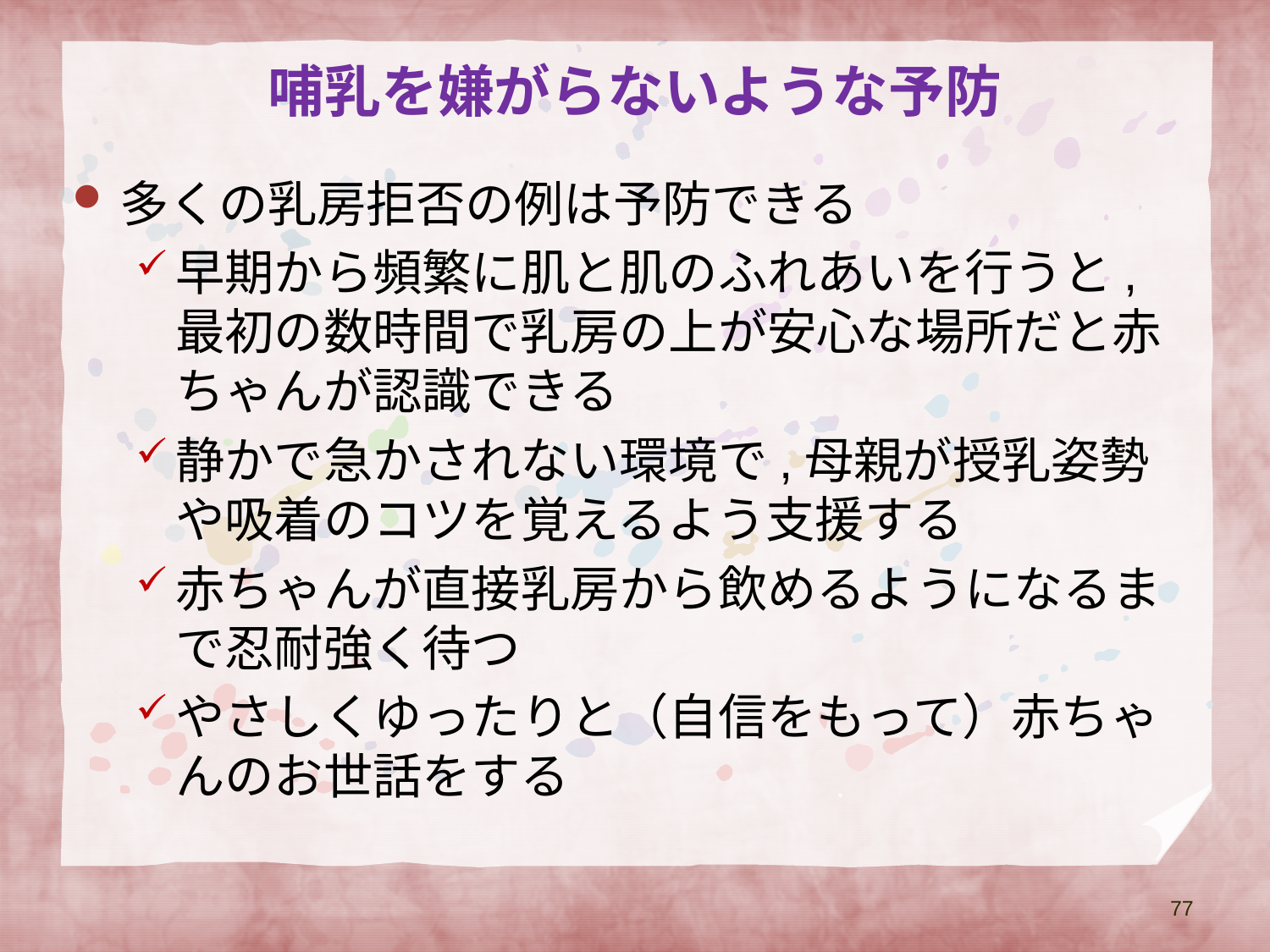

# 哺乳を嫌がらないような予防
多くの乳房拒否の例は予防できる
早期から頻繁に肌と肌のふれあいを行うと,最初の数時間で乳房の上が安心な場所だと赤ちゃんが認識できる
静かで急かされない環境で,母親が授乳姿勢や吸着のコツを覚えるよう支援する
赤ちゃんが直接乳房から飲めるようになるまで忍耐強く待つ
やさしくゆったりと（自信をもって）赤ちゃんのお世話をする
77